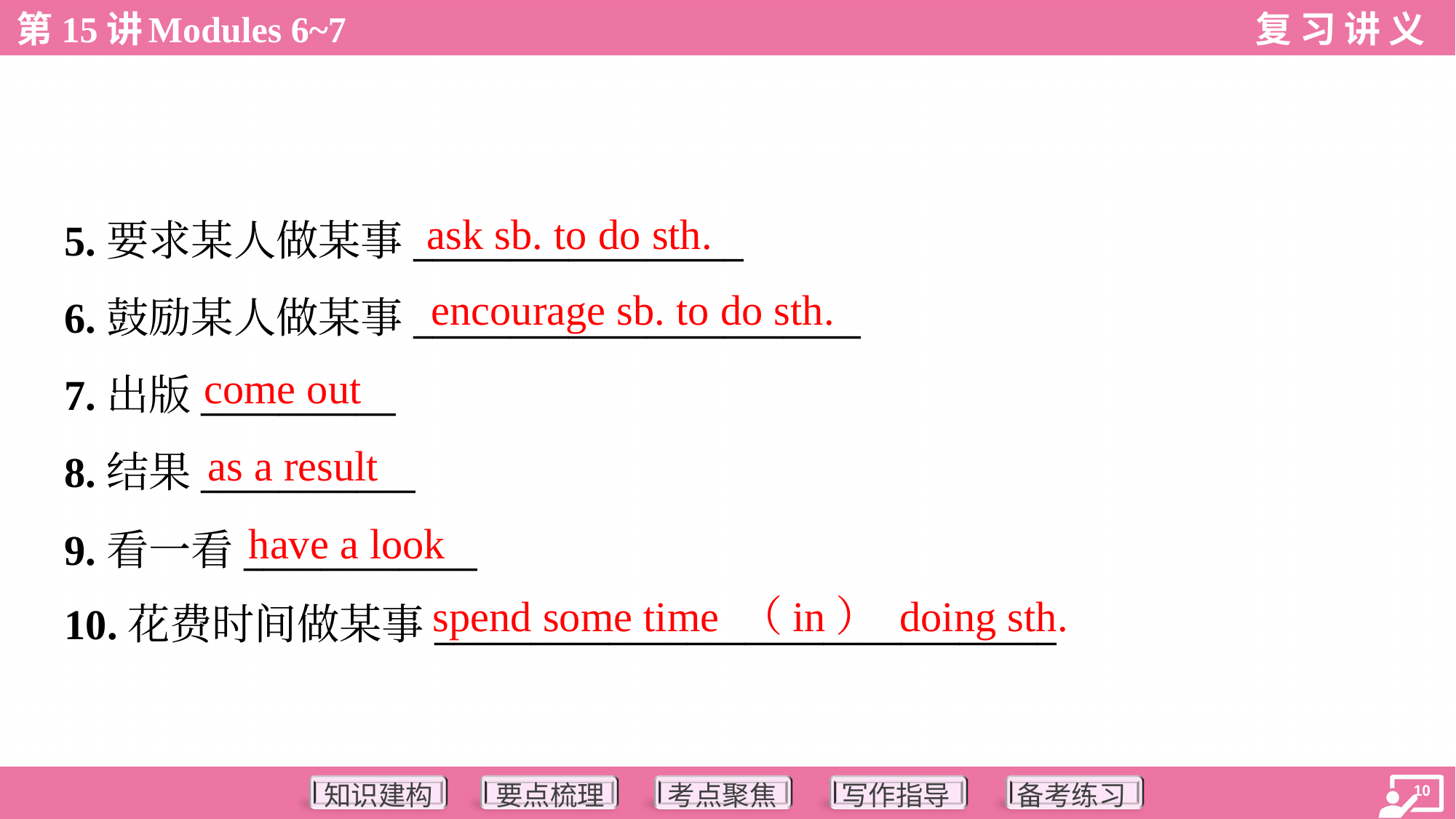

ask sb. to do sth.
5.要求某人做某事_________________
6.鼓励某人做某事_______________________
7.出版__________
8.结果___________
9.看一看____________
10.花费时间做某事________________________________
encourage sb. to do sth.
come out
as a result
have a look
spend some time （in） doing sth.